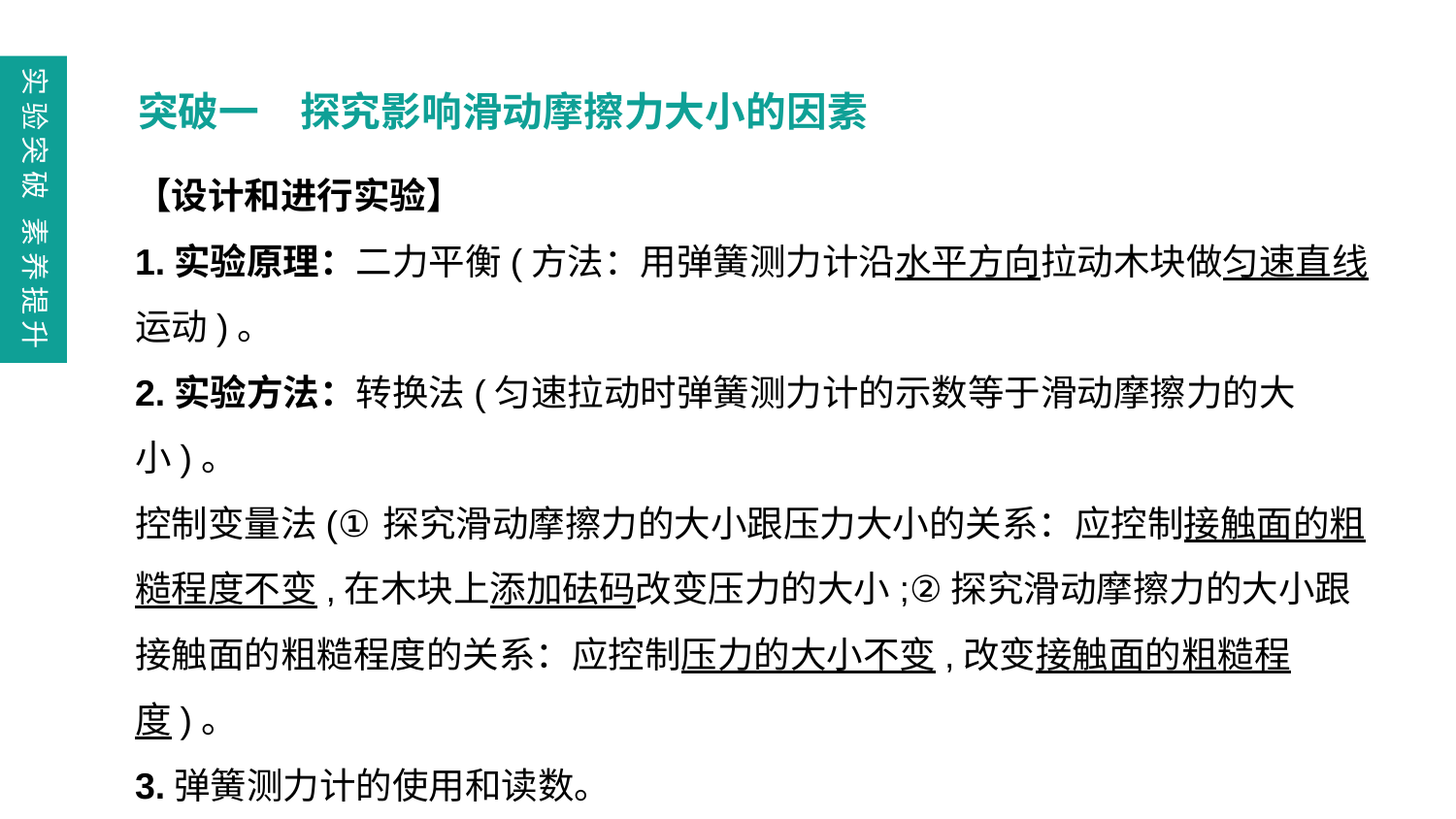

实验突破 素养提升
突破一　探究影响滑动摩擦力大小的因素
【设计和进行实验】
1.实验原理：二力平衡(方法：用弹簧测力计沿水平方向拉动木块做匀速直线运动)。
2.实验方法：转换法(匀速拉动时弹簧测力计的示数等于滑动摩擦力的大小)。
控制变量法(①探究滑动摩擦力的大小跟压力大小的关系：应控制接触面的粗糙程度不变,在木块上添加砝码改变压力的大小;②探究滑动摩擦力的大小跟接触面的粗糙程度的关系：应控制压力的大小不变,改变接触面的粗糙程度)。
3.弹簧测力计的使用和读数。